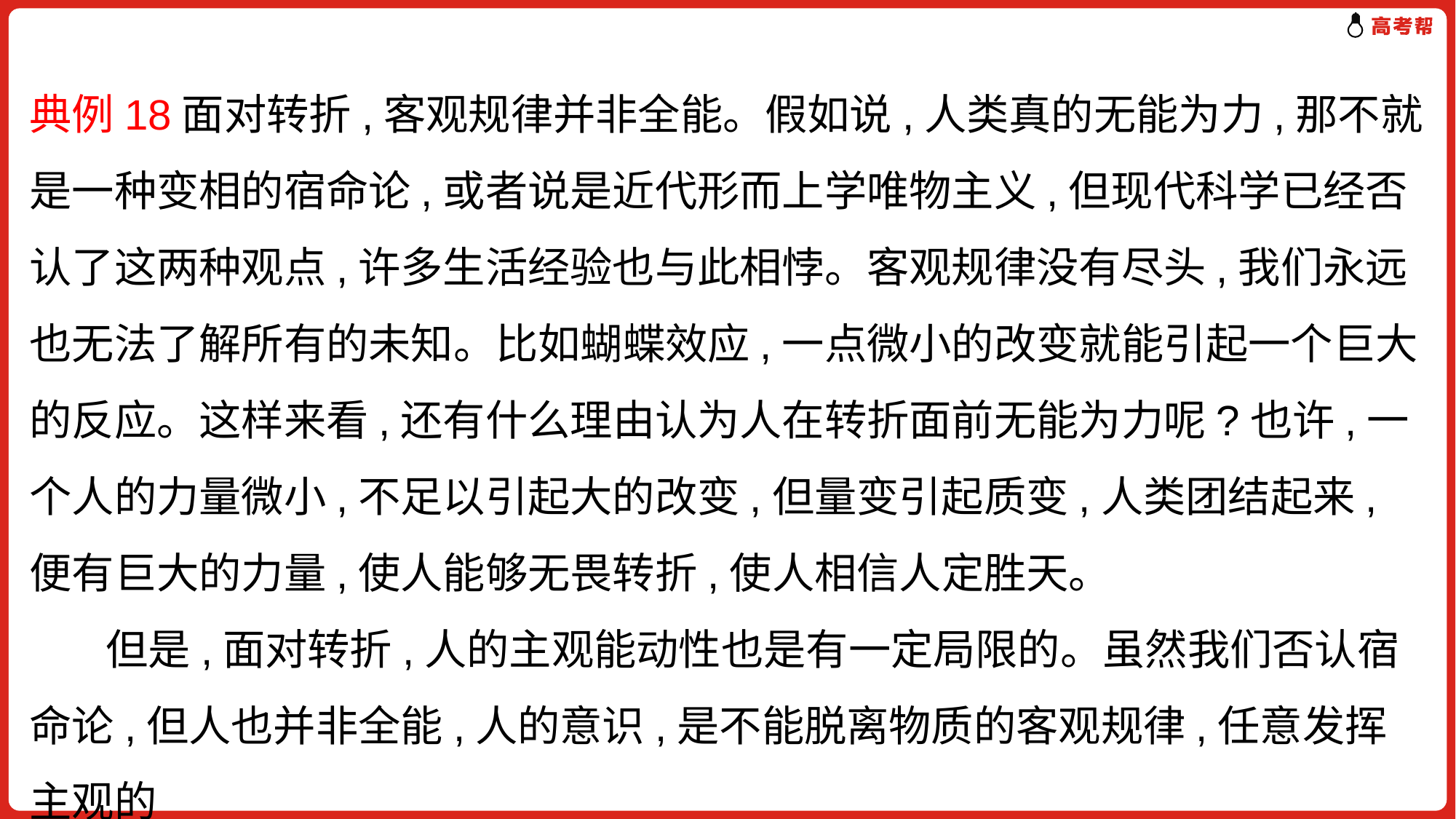

典例18面对转折,客观规律并非全能。假如说,人类真的无能为力,那不就是一种变相的宿命论,或者说是近代形而上学唯物主义,但现代科学已经否认了这两种观点,许多生活经验也与此相悖。客观规律没有尽头,我们永远也无法了解所有的未知。比如蝴蝶效应,一点微小的改变就能引起一个巨大的反应。这样来看,还有什么理由认为人在转折面前无能为力呢?也许,一个人的力量微小,不足以引起大的改变,但量变引起质变,人类团结起来,便有巨大的力量,使人能够无畏转折,使人相信人定胜天。
       但是,面对转折,人的主观能动性也是有一定局限的。虽然我们否认宿命论,但人也并非全能,人的意识,是不能脱离物质的客观规律,任意发挥主观的